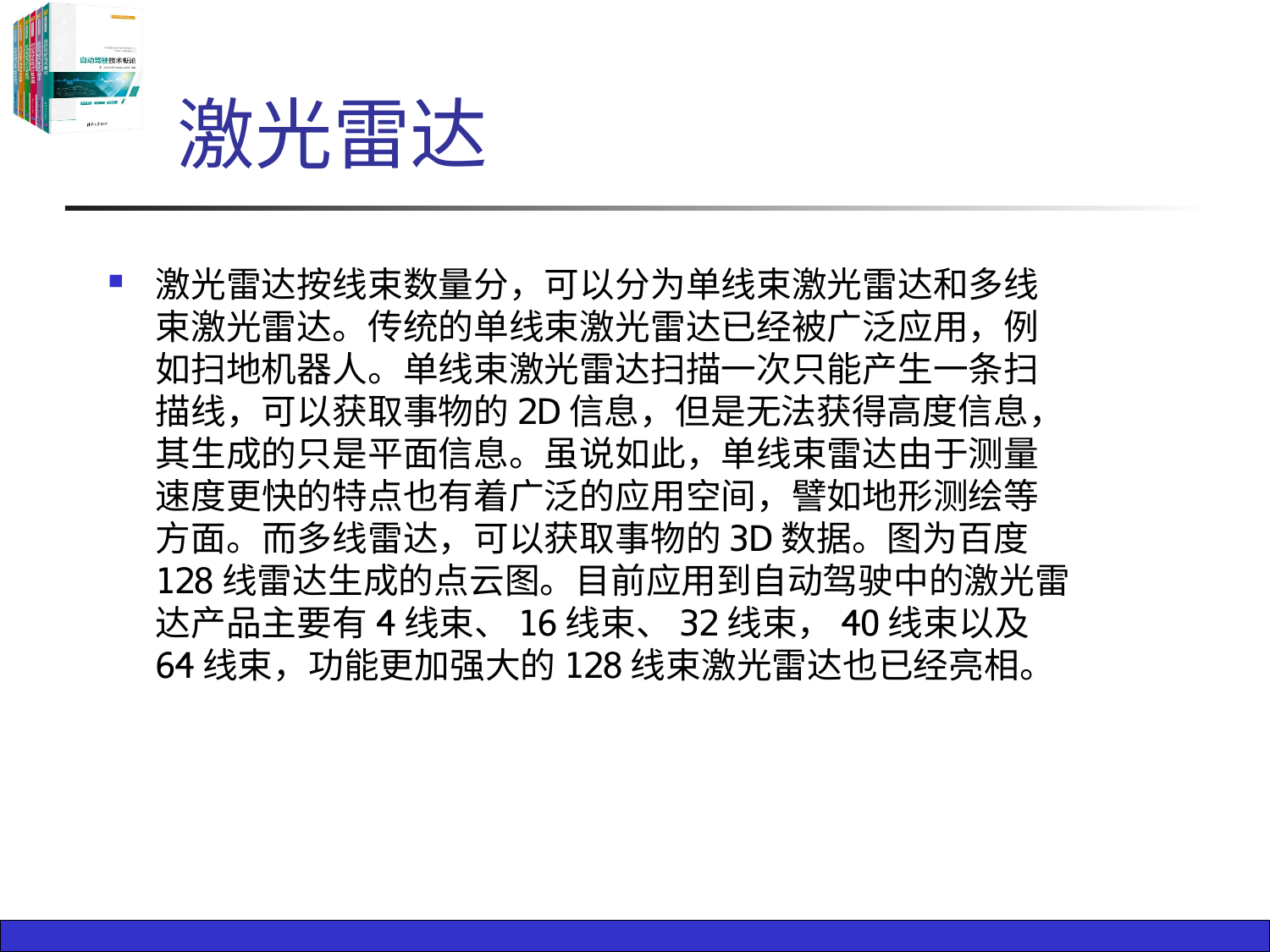

# 激光雷达
激光雷达按线束数量分，可以分为单线束激光雷达和多线束激光雷达。传统的单线束激光雷达已经被广泛应用，例如扫地机器人。单线束激光雷达扫描一次只能产生一条扫描线，可以获取事物的2D信息，但是无法获得高度信息，其生成的只是平面信息。虽说如此，单线束雷达由于测量速度更快的特点也有着广泛的应用空间，譬如地形测绘等方面。而多线雷达，可以获取事物的3D数据。图为百度128线雷达生成的点云图。目前应用到自动驾驶中的激光雷达产品主要有4线束、16线束、32线束，40线束以及64线束，功能更加强大的128线束激光雷达也已经亮相。